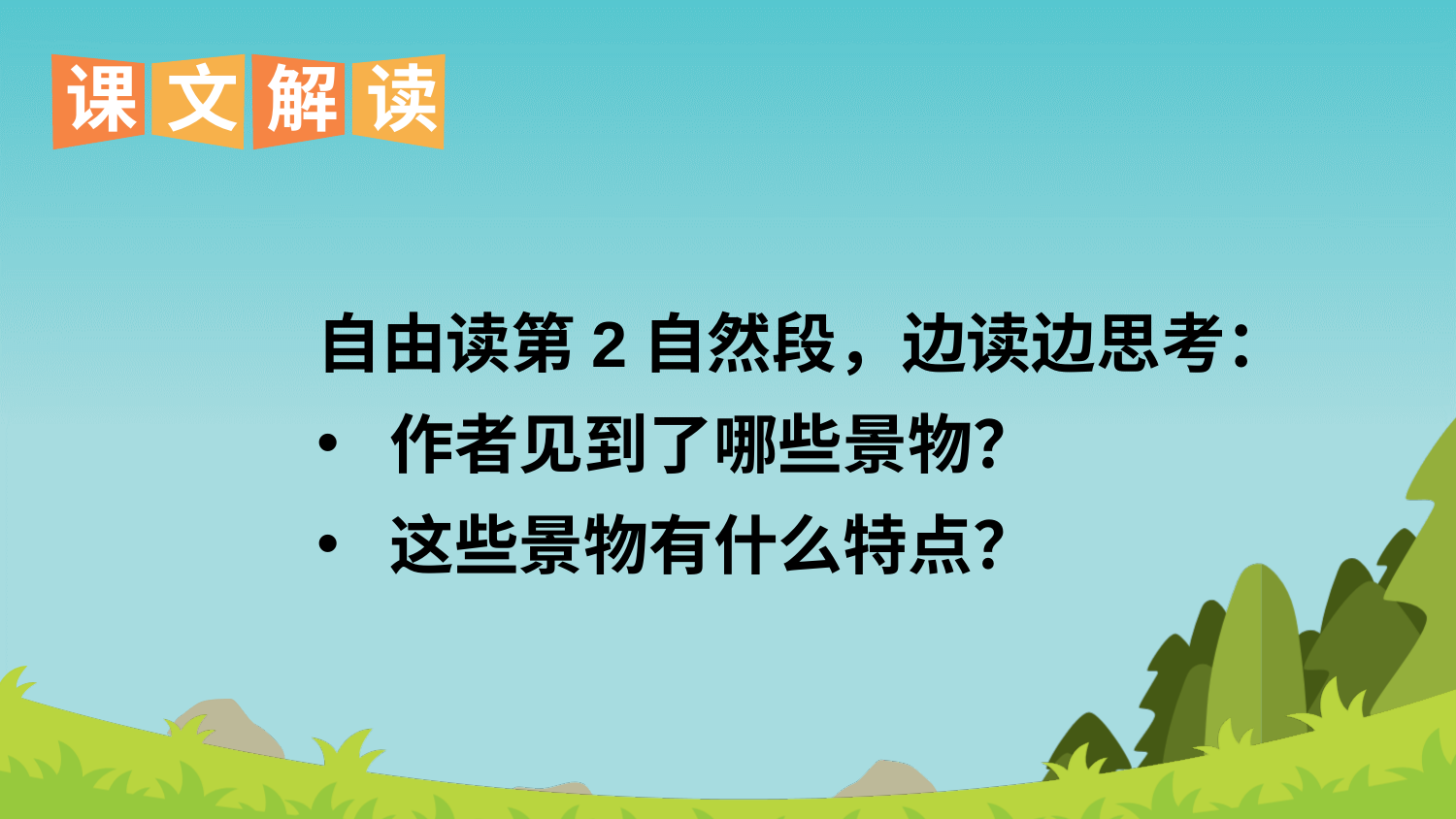

课
文
解
读
自由读第2自然段，边读边思考：
作者见到了哪些景物？
这些景物有什么特点？